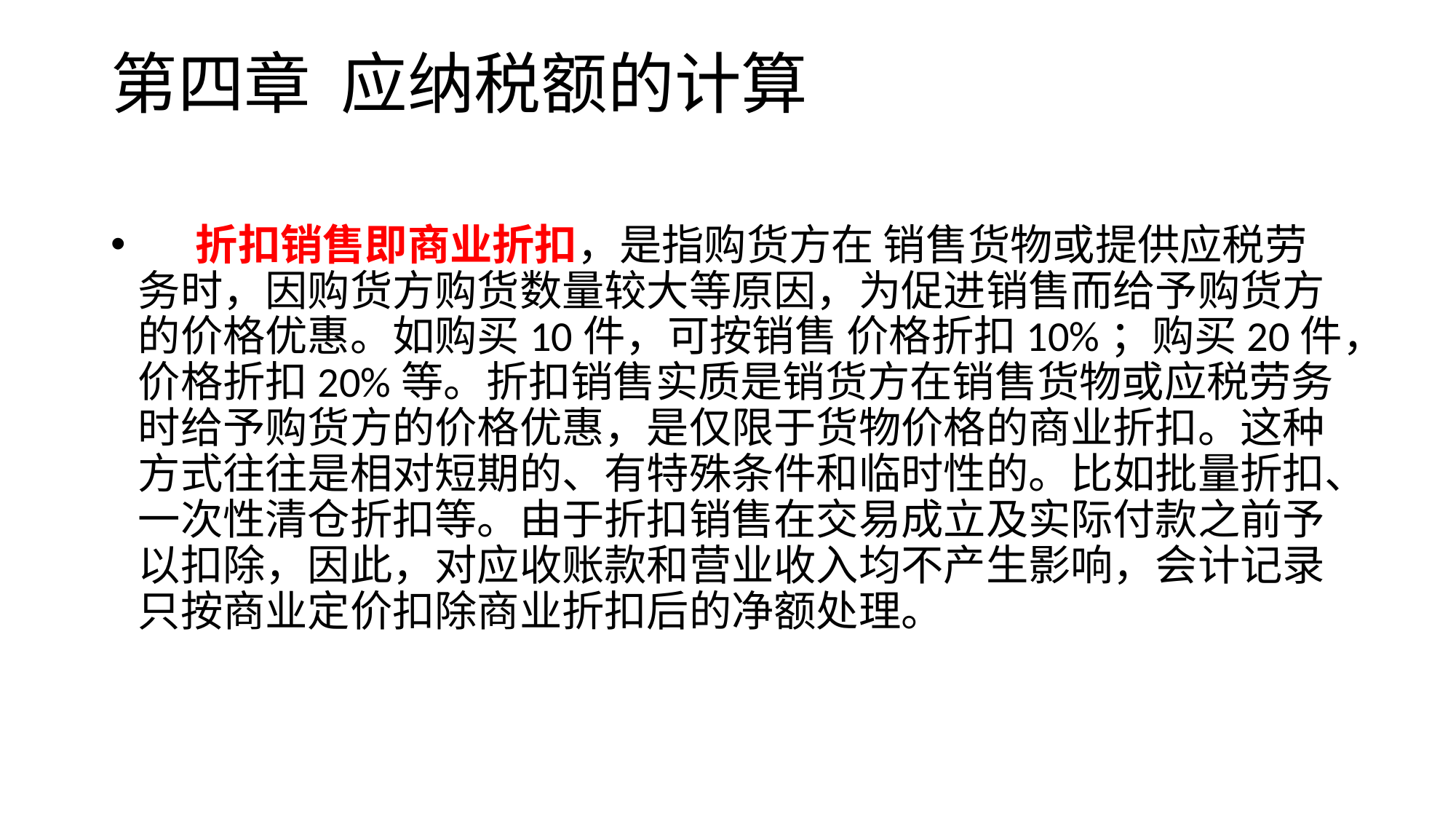

# 第四章  应纳税额的计算

     折扣销售即商业折扣，是指购货方在 销售货物或提供应税劳务时，因购货方购货数量较大等原因，为促进销售而给予购货方的价格优惠。如购买10件，可按销售 价格折扣10%；购买20件，价格折扣20%等。折扣销售实质是销货方在销售货物或应税劳务时给予购货方的价格优惠，是仅限于货物价格的商业折扣。这种方式往往是相对短期的、有特殊条件和临时性的。比如批量折扣、一次性清仓折扣等。由于折扣销售在交易成立及实际付款之前予以扣除，因此，对应收账款和营业收入均不产生影响，会计记录只按商业定价扣除商业折扣后的净额处理。